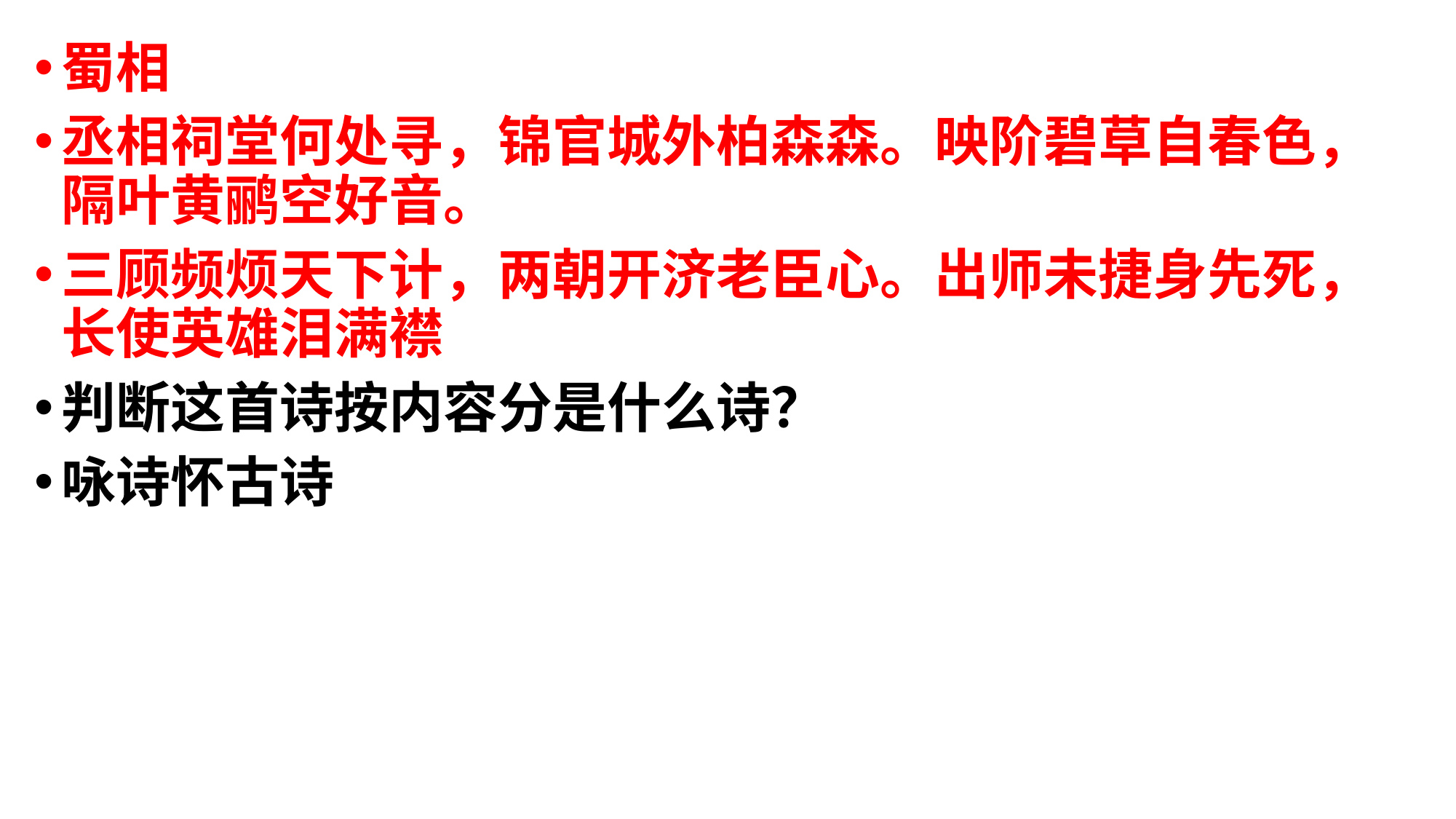

蜀相
丞相祠堂何处寻，锦官城外柏森森。映阶碧草自春色，隔叶黄鹂空好音。
三顾频烦天下计，两朝开济老臣心。出师未捷身先死，长使英雄泪满襟
判断这首诗按内容分是什么诗？
咏诗怀古诗